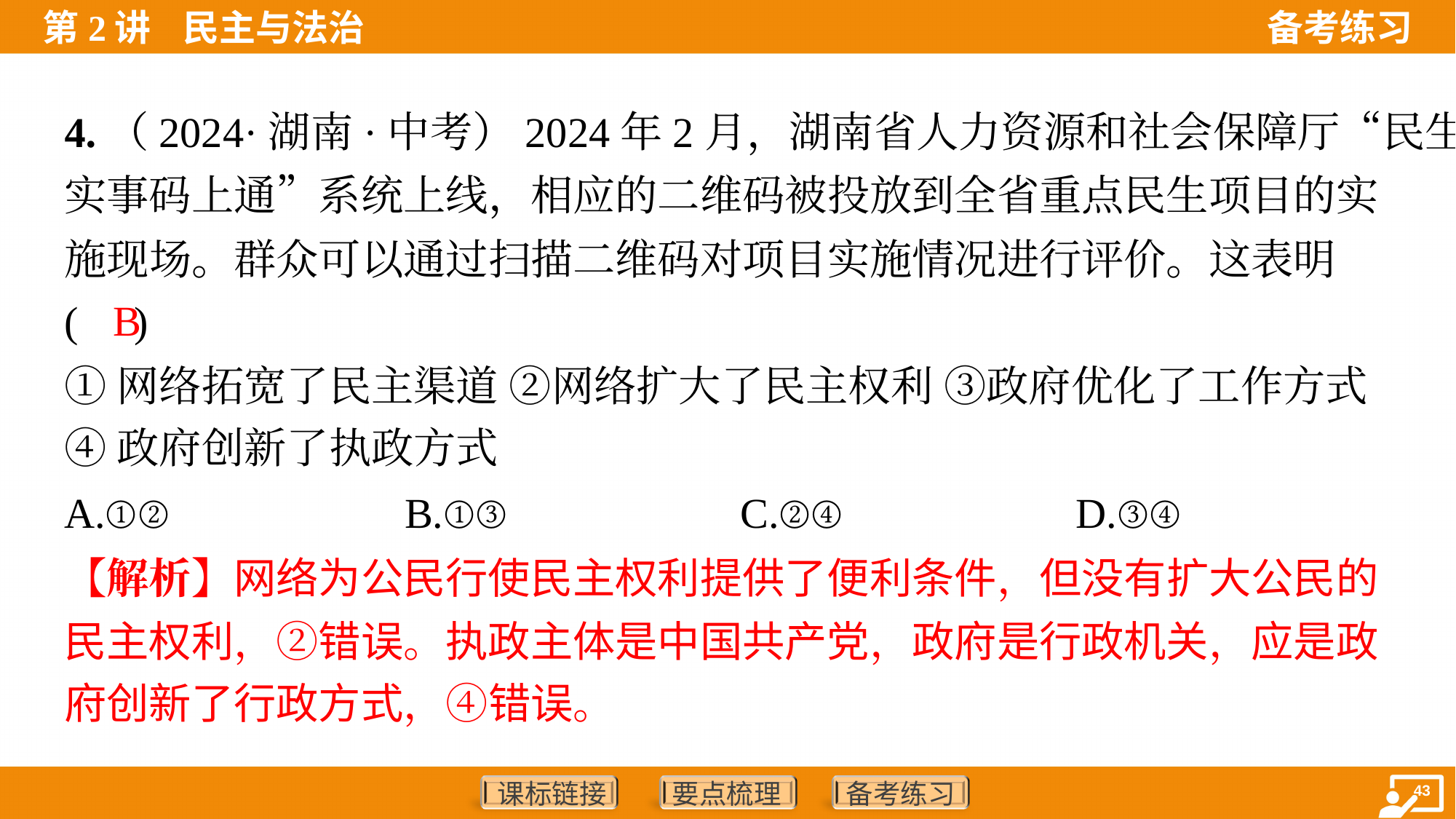

4.（2024·湖南·中考）2024年2月，湖南省人力资源和社会保障厅“民生
实事码上通”系统上线，相应的二维码被投放到全省重点民生项目的实
施现场。群众可以通过扫描二维码对项目实施情况进行评价。这表明
(     )
B
①网络拓宽了民主渠道 ②网络扩大了民主权利 ③政府优化了工作方式
④政府创新了执政方式
A.①②	B.①③	C.②④	D.③④
【解析】网络为公民行使民主权利提供了便利条件，但没有扩大公民的
民主权利，②错误。执政主体是中国共产党，政府是行政机关，应是政
府创新了行政方式，④错误。